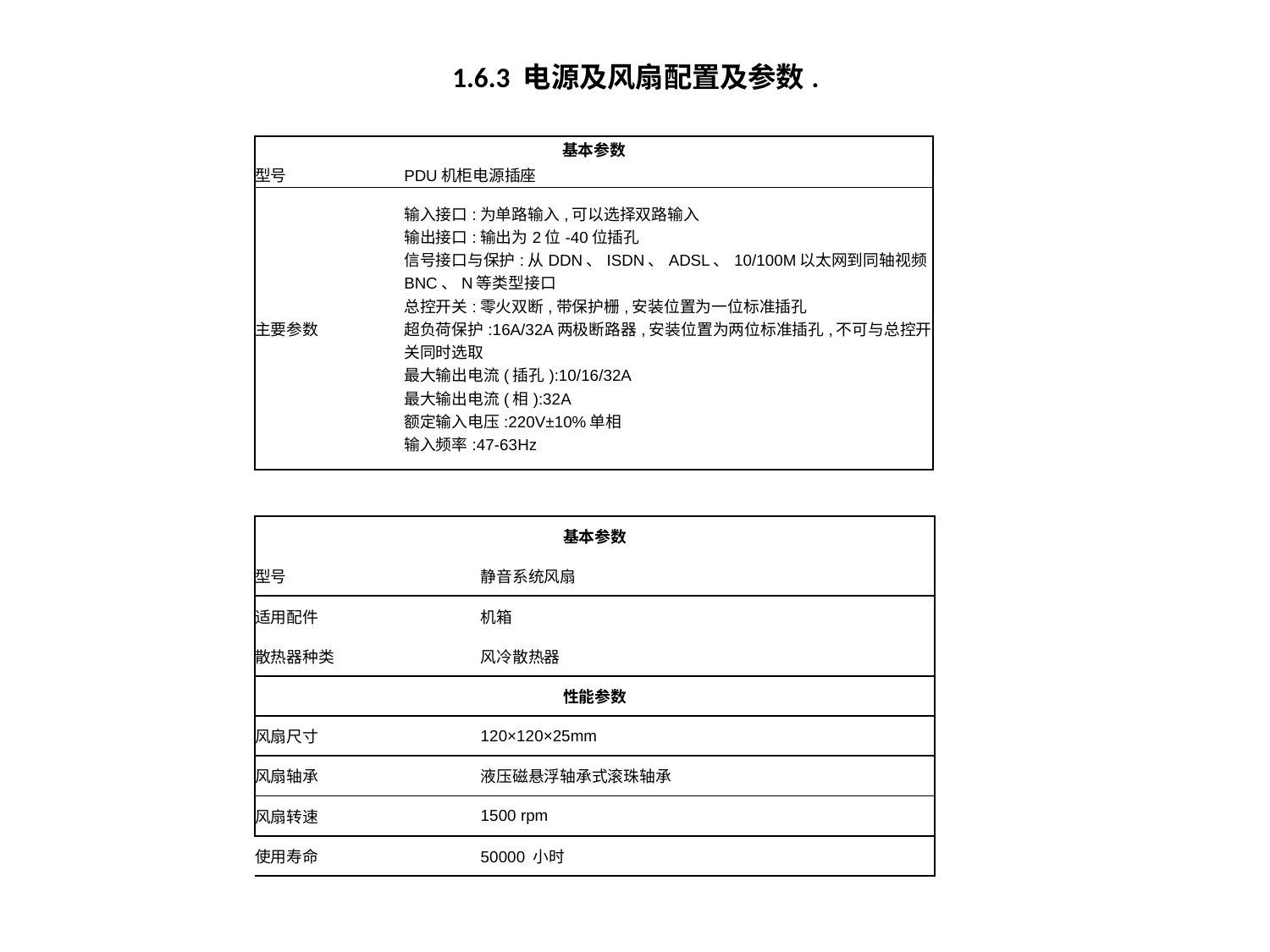

# 1.6.3 电源及风扇配置及参数.
| 基本参数 |  |
| --- | --- |
| 型号 | PDU机柜电源插座 |
| 主要参数 | 输入接口:为单路输入,可以选择双路输入 输出接口:输出为2位-40位插孔 信号接口与保护:从DDN、ISDN、ADSL、10/100M以太网到同轴视频BNC、N等类型接口 总控开关:零火双断,带保护栅,安装位置为一位标准插孔 超负荷保护:16A/32A两极断路器,安装位置为两位标准插孔,不可与总控开关同时选取 最大输出电流(插孔):10/16/32A 最大输出电流(相):32A 额定输入电压:220V±10%单相 输入频率:47-63Hz |
| 基本参数 |  |
| --- | --- |
| 型号 | 静音系统风扇 |
| 适用配件 | 机箱 |
| 散热器种类 | 风冷散热器 |
| 性能参数 |  |
| 风扇尺寸 | 120×120×25mm |
| 风扇轴承 | 液压磁悬浮轴承式滚珠轴承 |
| 风扇转速 | 1500 rpm |
| 使用寿命 | 50000 小时 |